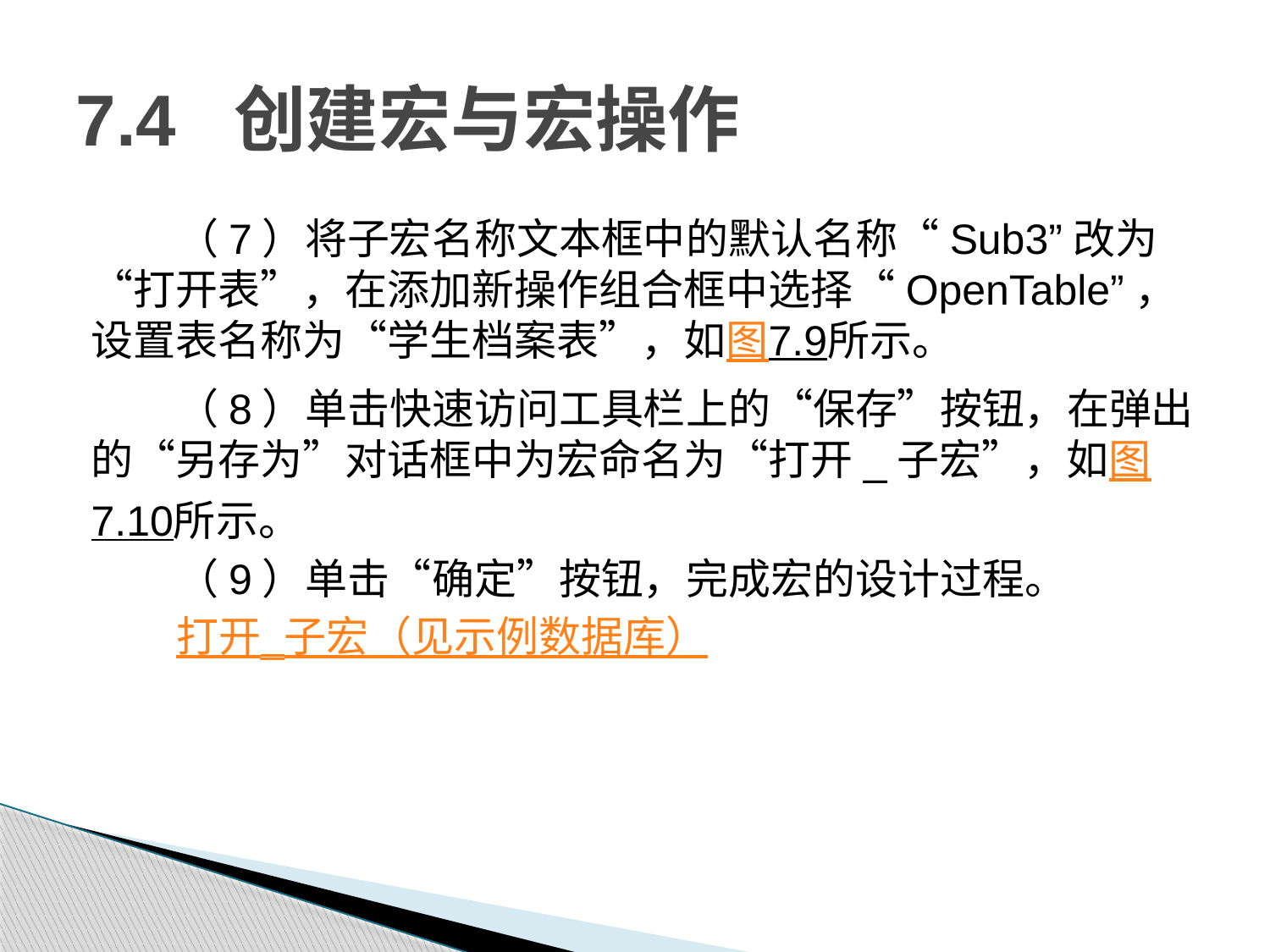

# 7.4  创建宏与宏操作
（7）将子宏名称文本框中的默认名称“Sub3”改为“打开表”，在添加新操作组合框中选择“OpenTable”，设置表名称为“学生档案表”，如图7.9所示。
（8）单击快速访问工具栏上的“保存”按钮，在弹出的“另存为”对话框中为宏命名为“打开_子宏”，如图7.10所示。
（9）单击“确定”按钮，完成宏的设计过程。
打开_子宏（见示例数据库）